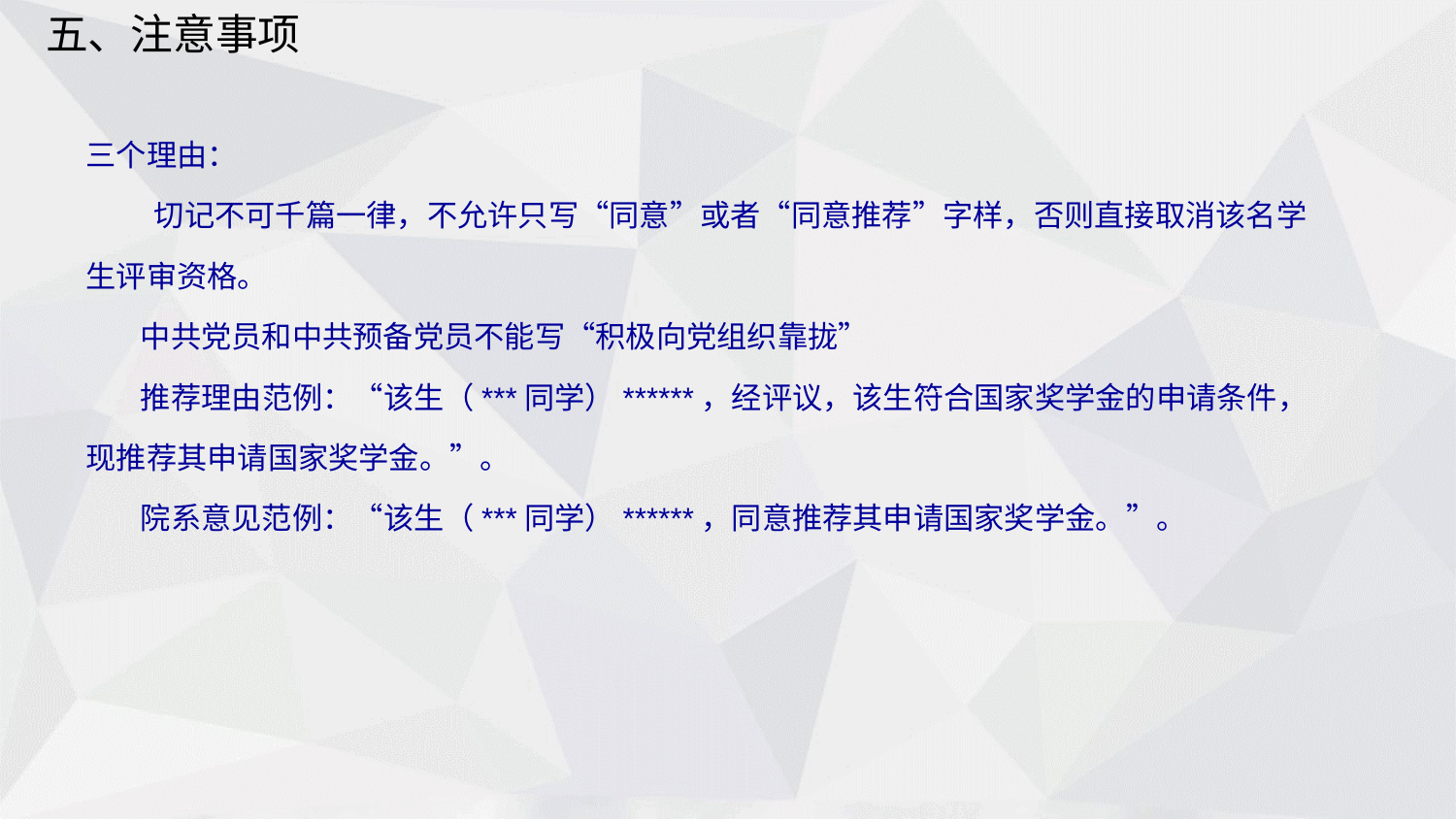

五、注意事项
三个理由：
         切记不可千篇一律，不允许只写“同意”或者“同意推荐”字样，否则直接取消该名学生评审资格。
       中共党员和中共预备党员不能写“积极向党组织靠拢”
       推荐理由范例：“该生（***同学）******，经评议，该生符合国家奖学金的申请条件，现推荐其申请国家奖学金。”。
       院系意见范例：“该生（***同学）******，同意推荐其申请国家奖学金。”。